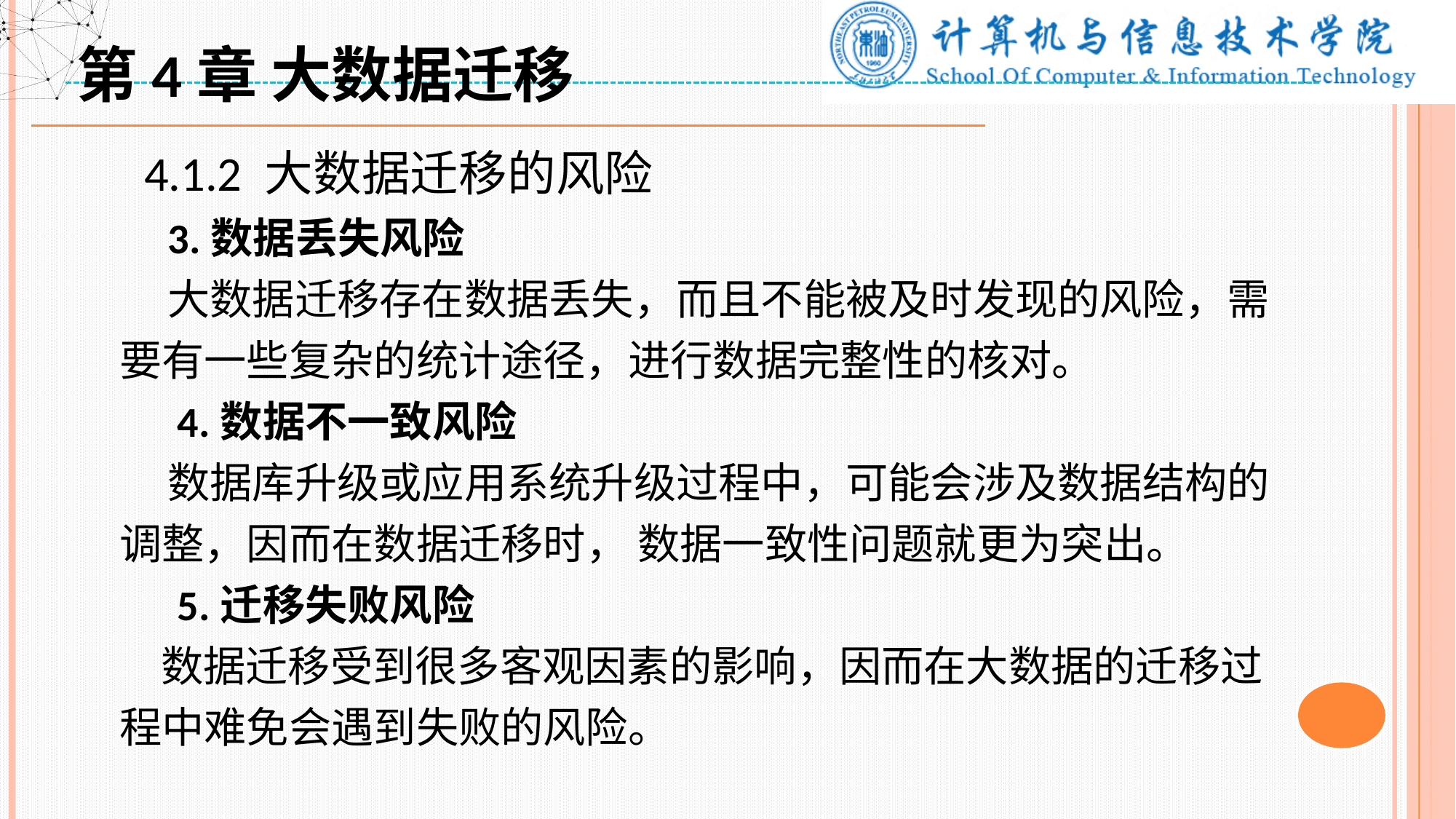

第4章 大数据迁移
   4.1.2 大数据迁移的风险
     3.数据丢失风险
    大数据迁移存在数据丢失，而且不能被及时发现的风险，需要有一些复杂的统计途径，进行数据完整性的核对。
      4.数据不一致风险
    数据库升级或应用系统升级过程中，可能会涉及数据结构的调整，因而在数据迁移时， 数据一致性问题就更为突出。
      5.迁移失败风险
    数据迁移受到很多客观因素的影响，因而在大数据的迁移过程中难免会遇到失败的风险。